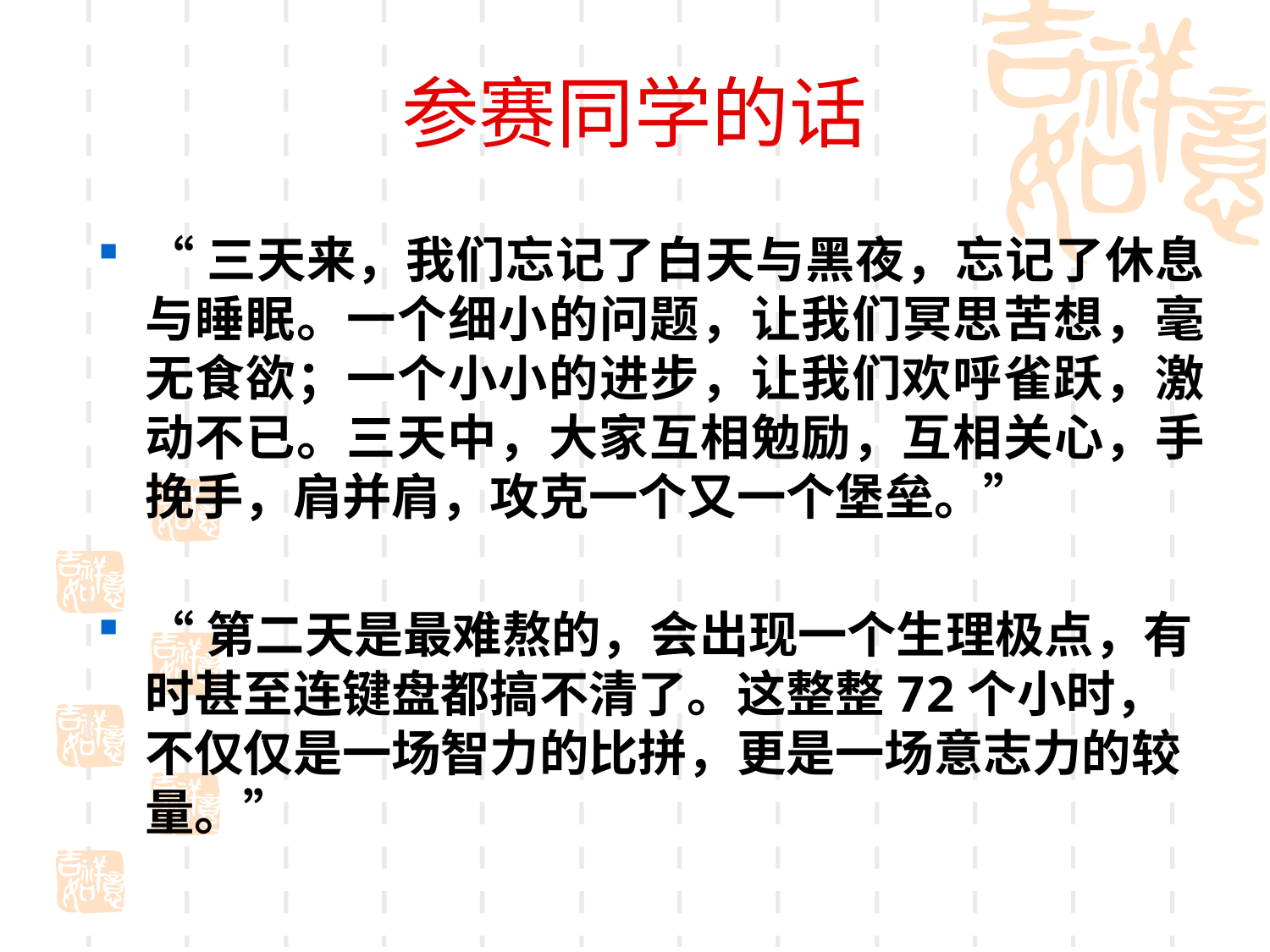

# 参赛同学的话
“三天来，我们忘记了白天与黑夜，忘记了休息与睡眠。一个细小的问题，让我们冥思苦想，毫无食欲；一个小小的进步，让我们欢呼雀跃，激动不已。三天中，大家互相勉励，互相关心，手挽手，肩并肩，攻克一个又一个堡垒。”

“第二天是最难熬的，会出现一个生理极点，有时甚至连键盘都搞不清了。这整整72个小时，不仅仅是一场智力的比拼，更是一场意志力的较量。”